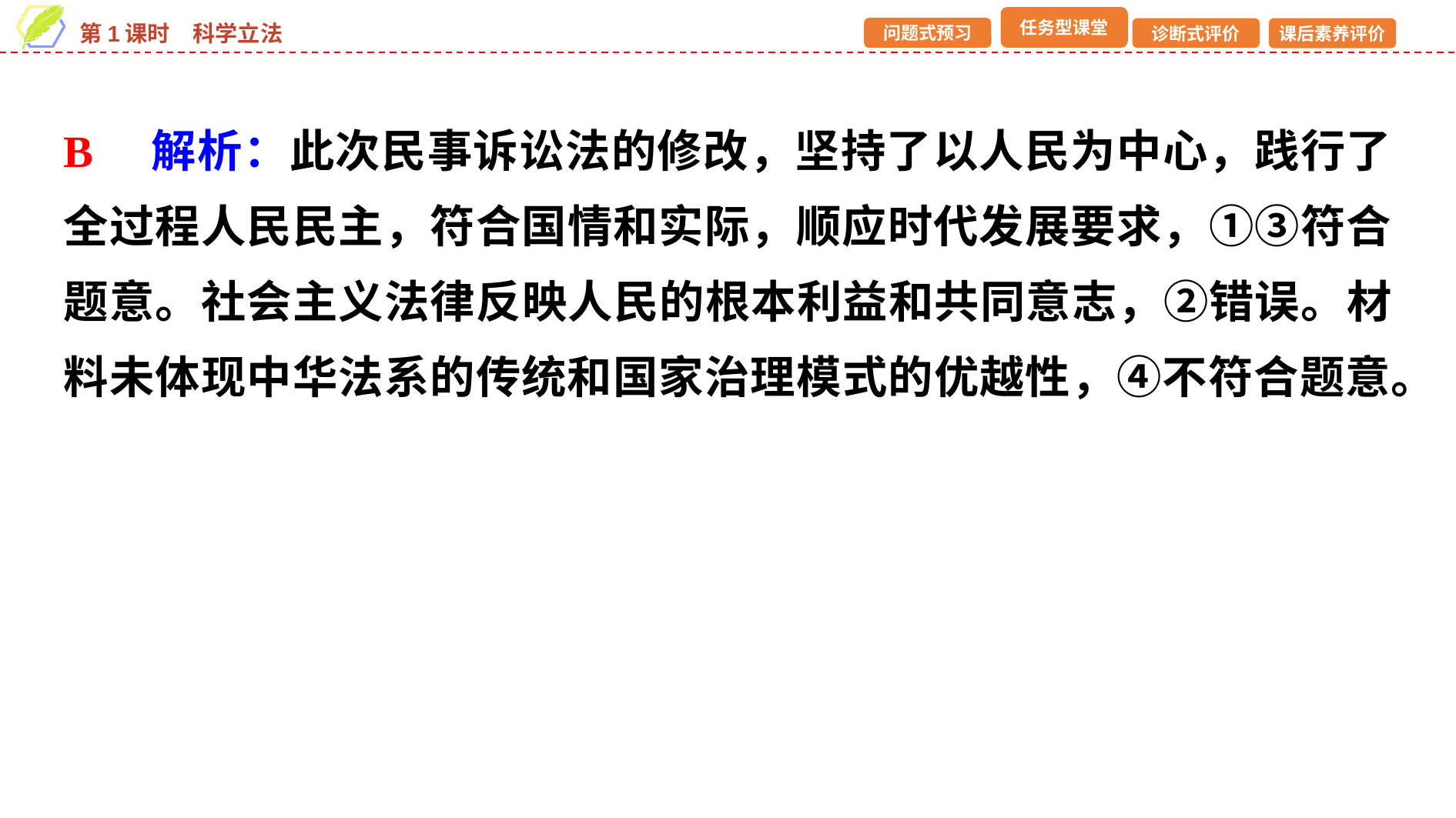

B　解析：此次民事诉讼法的修改，坚持了以人民为中心，践行了全过程人民民主，符合国情和实际，顺应时代发展要求，①③符合题意。社会主义法律反映人民的根本利益和共同意志，②错误。材料未体现中华法系的传统和国家治理模式的优越性，④不符合题意。